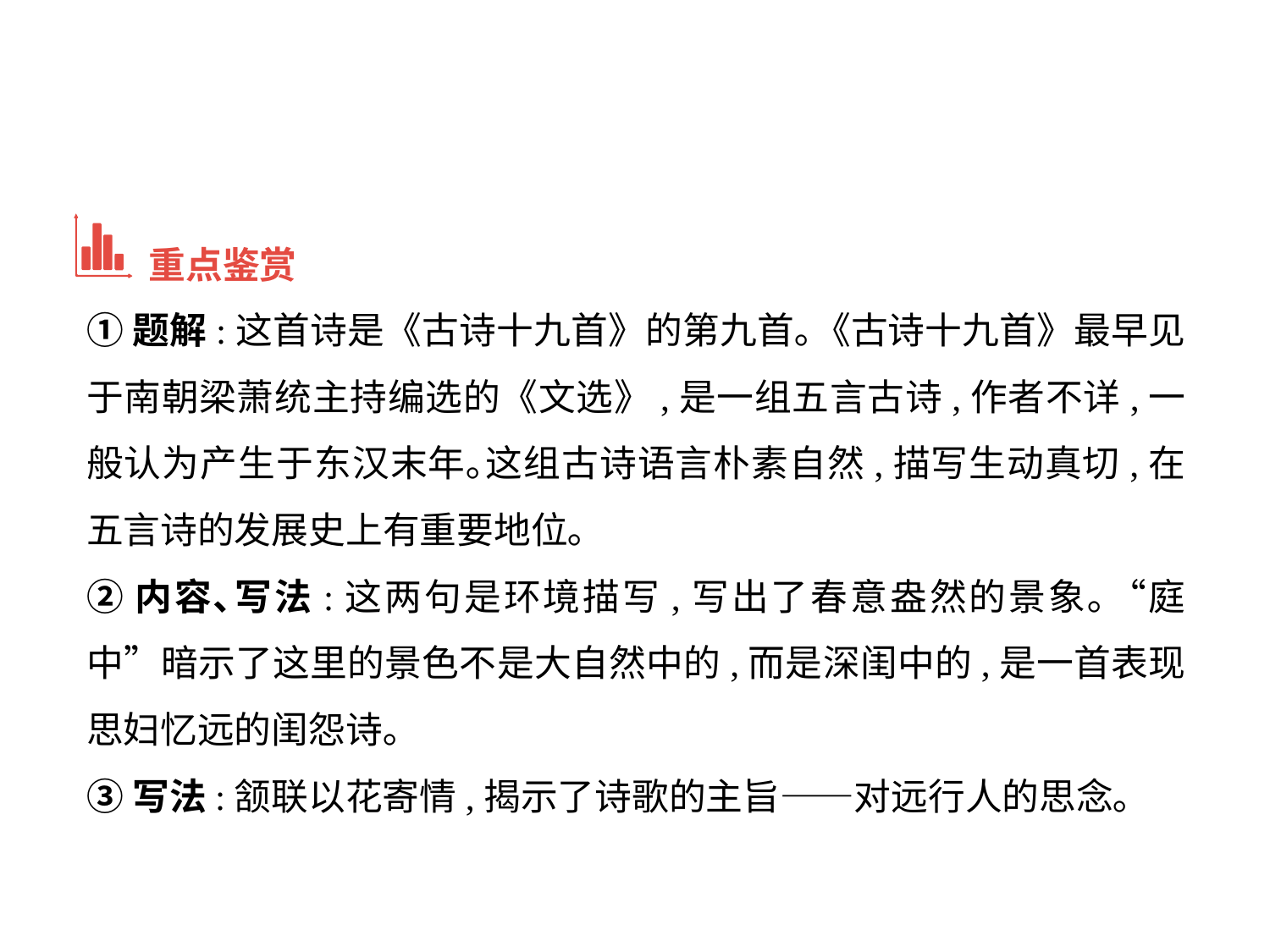

重点鉴赏
①题解:这首诗是《古诗十九首》的第九首｡《古诗十九首》最早见于南朝梁萧统主持编选的《文选》,是一组五言古诗,作者不详,一般认为产生于东汉末年｡这组古诗语言朴素自然,描写生动真切,在五言诗的发展史上有重要地位｡
②内容､写法:这两句是环境描写,写出了春意盎然的景象｡“庭中”暗示了这里的景色不是大自然中的,而是深闺中的,是一首表现思妇忆远的闺怨诗｡
③写法:颔联以花寄情,揭示了诗歌的主旨——对远行人的思念｡